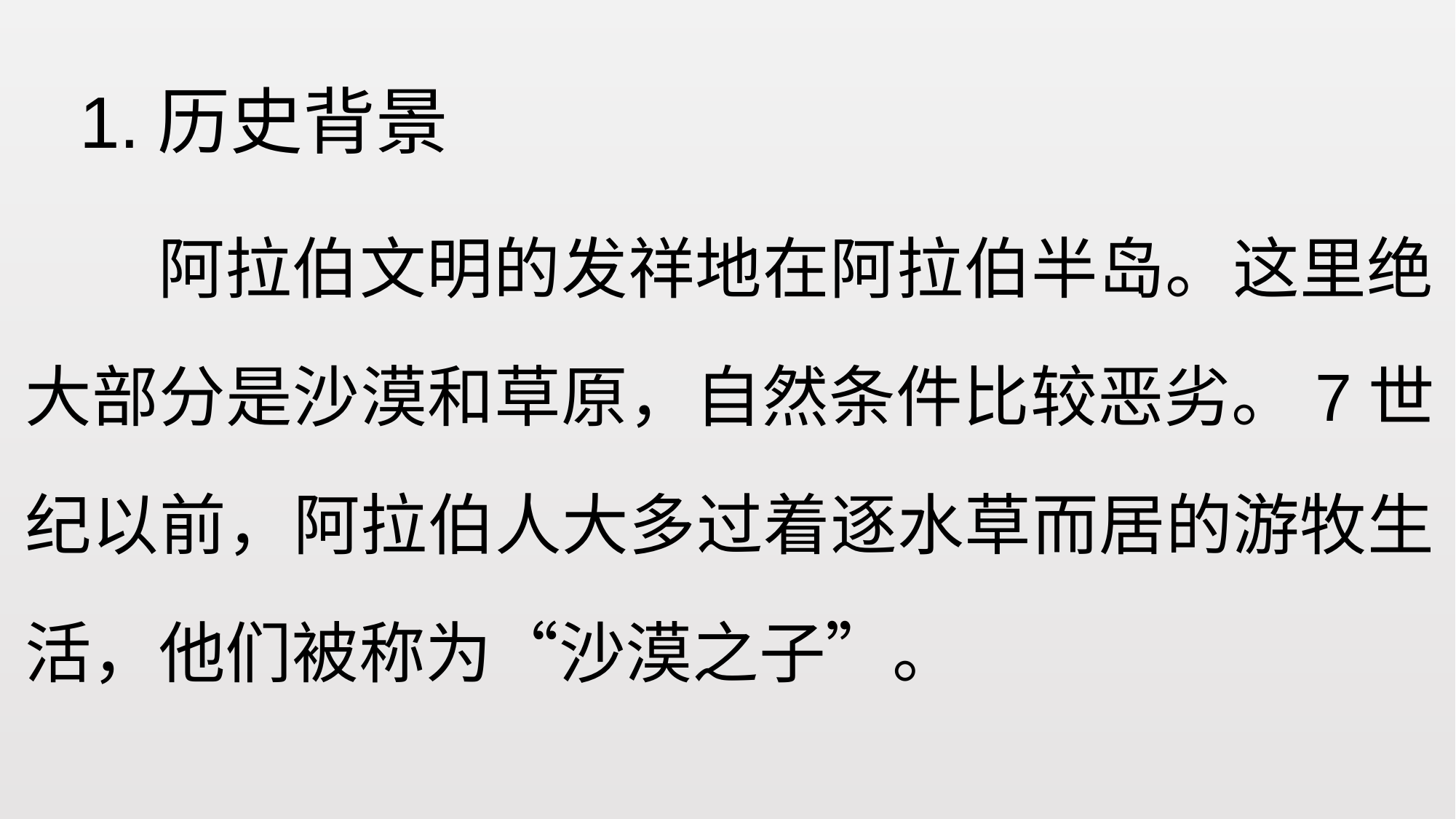

1.历史背景
    阿拉伯文明的发祥地在阿拉伯半岛。这里绝大部分是沙漠和草原，自然条件比较恶劣。7世纪以前，阿拉伯人大多过着逐水草而居的游牧生活，他们被称为“沙漠之子”。